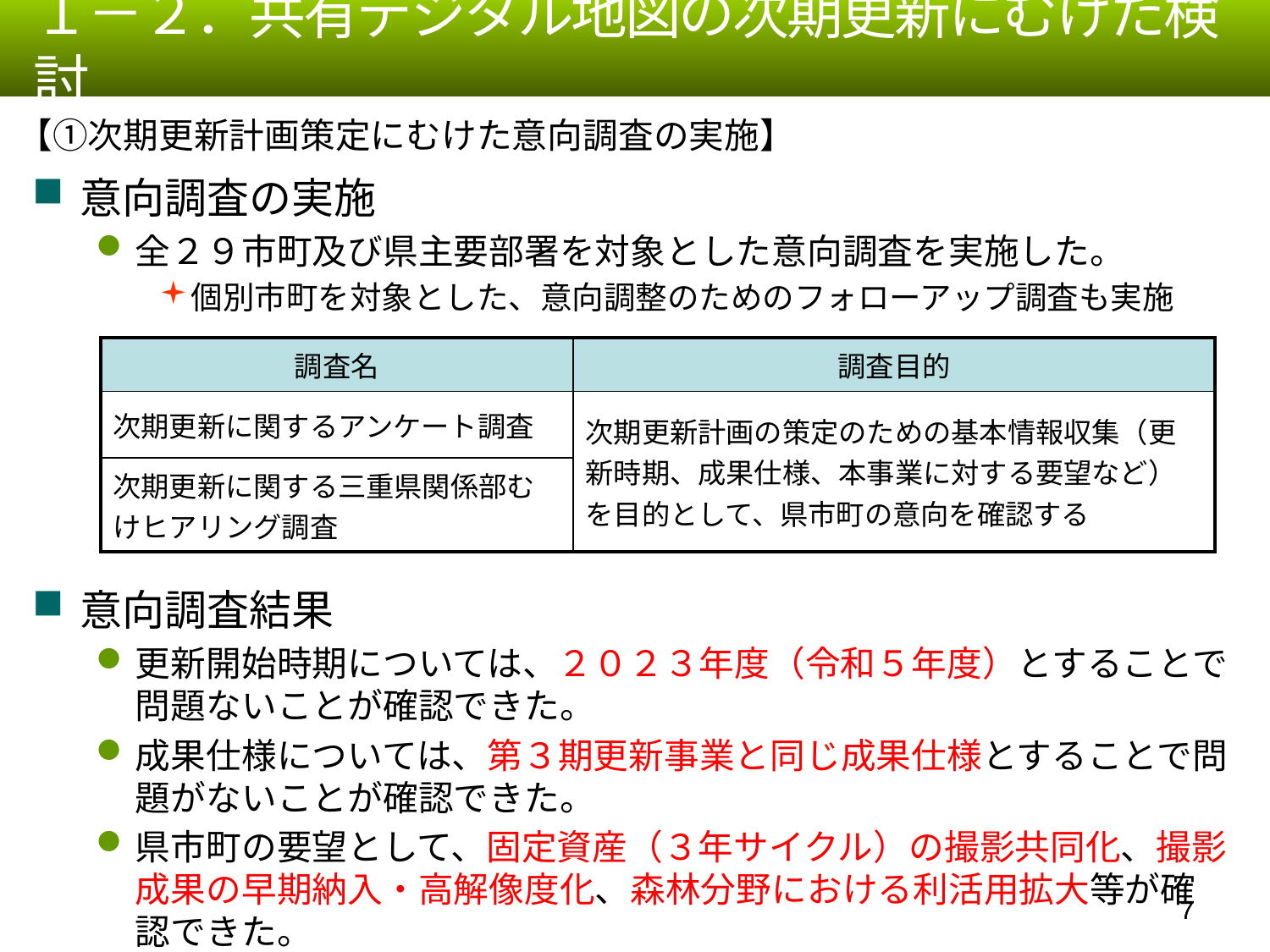

１－２．共有デジタル地図の次期更新にむけた検討
【①次期更新計画策定にむけた意向調査の実施】
意向調査の実施
全２９市町及び県主要部署を対象とした意向調査を実施した。
個別市町を対象とした、意向調整のためのフォローアップ調査も実施

意向調査結果
更新開始時期については、２０２３年度（令和５年度）とすることで問題ないことが確認できた。
成果仕様については、第３期更新事業と同じ成果仕様とすることで問題がないことが確認できた。
県市町の要望として、固定資産（３年サイクル）の撮影共同化、撮影成果の早期納入・高解像度化、森林分野における利活用拡大等が確認できた。
| 調査名 | 調査目的 |
| --- | --- |
| 次期更新に関するアンケート調査 | 次期更新計画の策定のための基本情報収集（更新時期、成果仕様、本事業に対する要望など）を目的として、県市町の意向を確認する |
| 次期更新に関する三重県関係部むけヒアリング調査 |  |
7
7